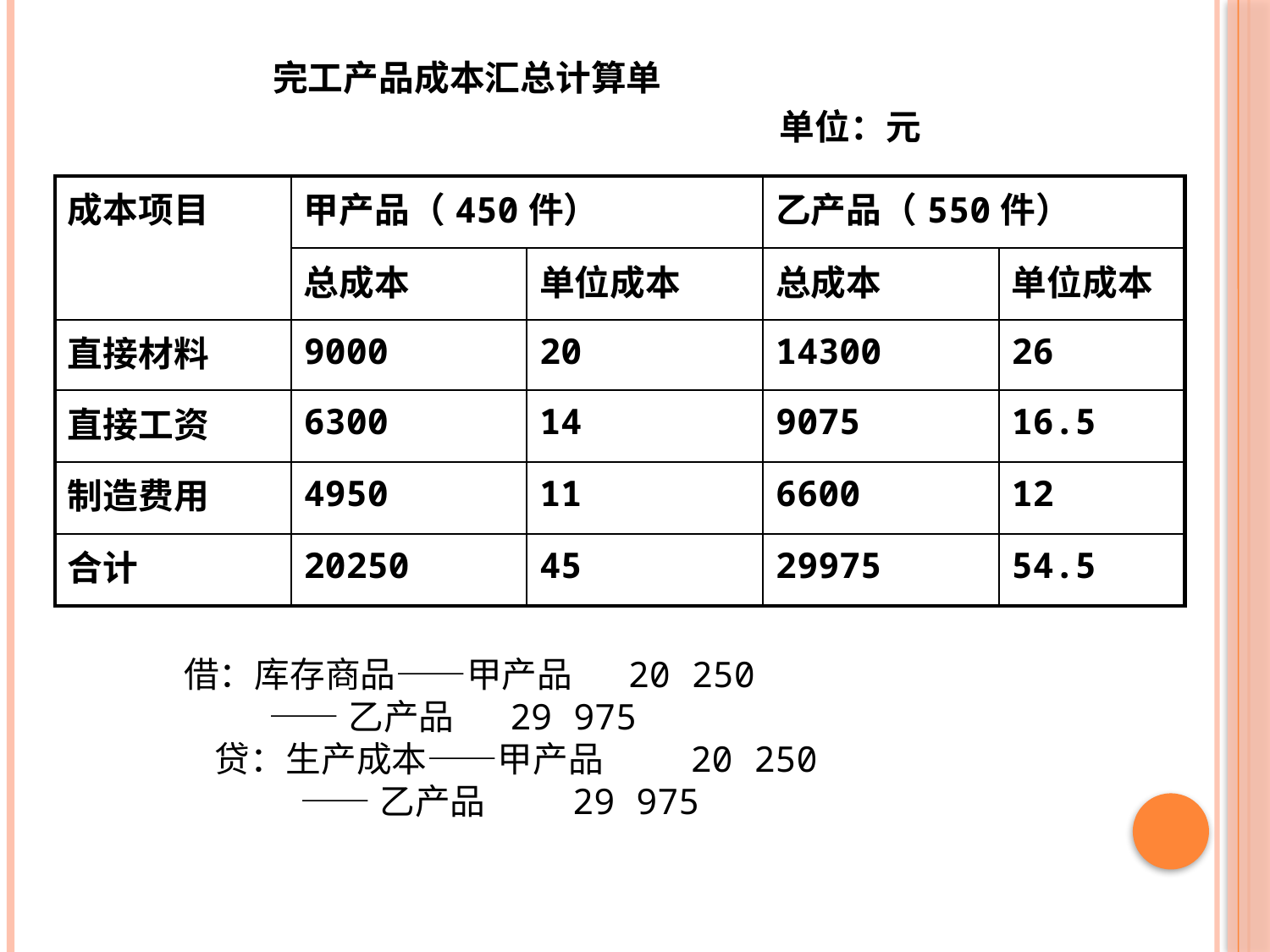

完工产品成本汇总计算单
                                                                                          单位：元
| 成本项目 | 甲产品（450件） |  | 乙产品（550件） |  |
| --- | --- | --- | --- | --- |
|  | 总成本 | 单位成本 | 总成本 | 单位成本 |
| 直接材料 | 9000 | 20 | 14300 | 26 |
| 直接工资 | 6300 | 14 | 9075 | 16.5 |
| 制造费用 | 4950 | 11 | 6600 | 12 |
| 合计 | 20250 | 45 | 29975 | 54.5 |
 借：库存商品——甲产品      20 250
             ——乙产品      29 975
     贷：生产成本——甲产品          20 250
                 ——乙产品          29 975